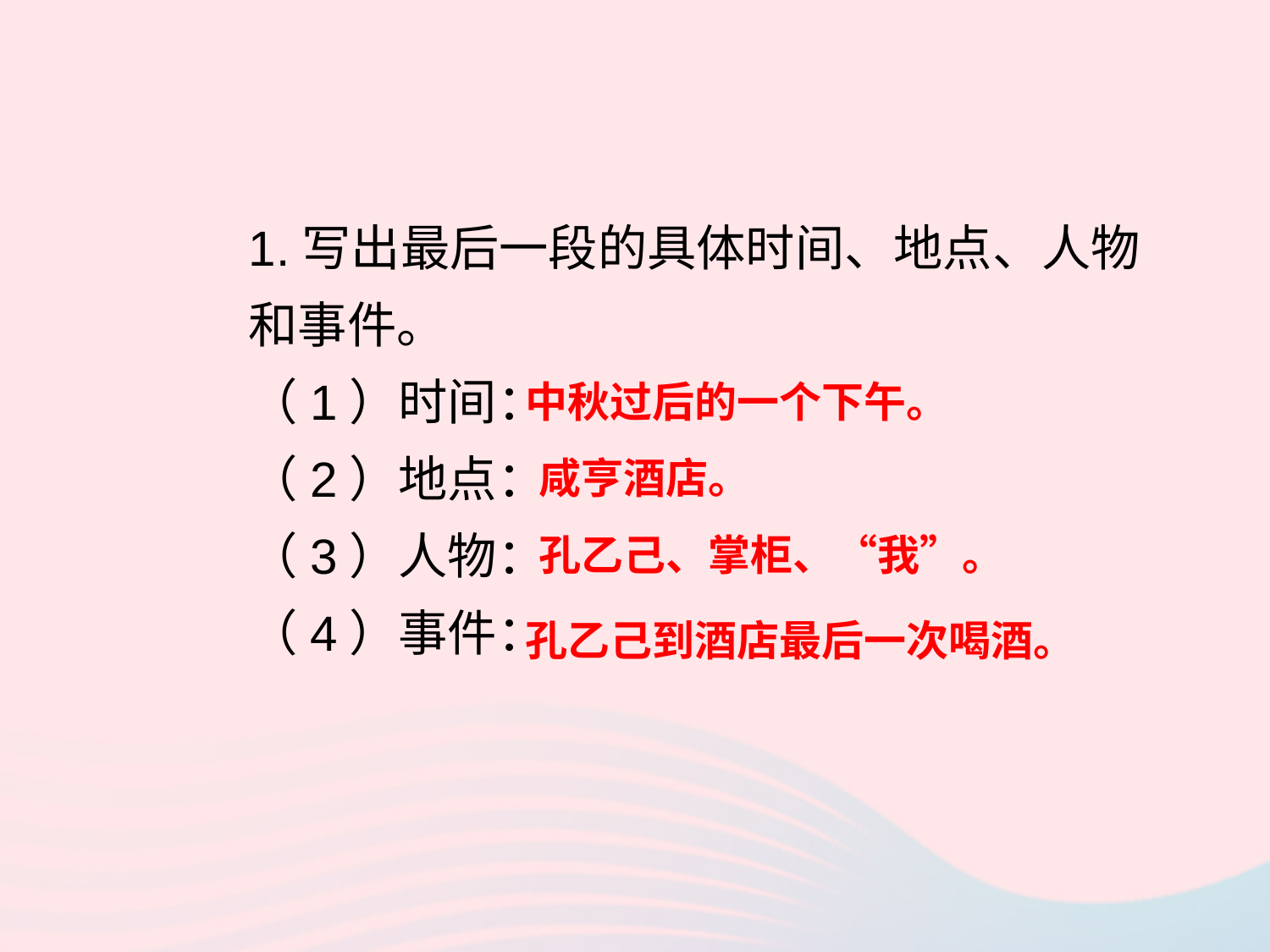

1.写出最后一段的具体时间、地点、人物和事件。
（1）时间：
（2）地点：
（3）人物：
（4）事件：
中秋过后的一个下午。
咸亨酒店。
孔乙己、掌柜、“我”。
孔乙己到酒店最后一次喝酒。